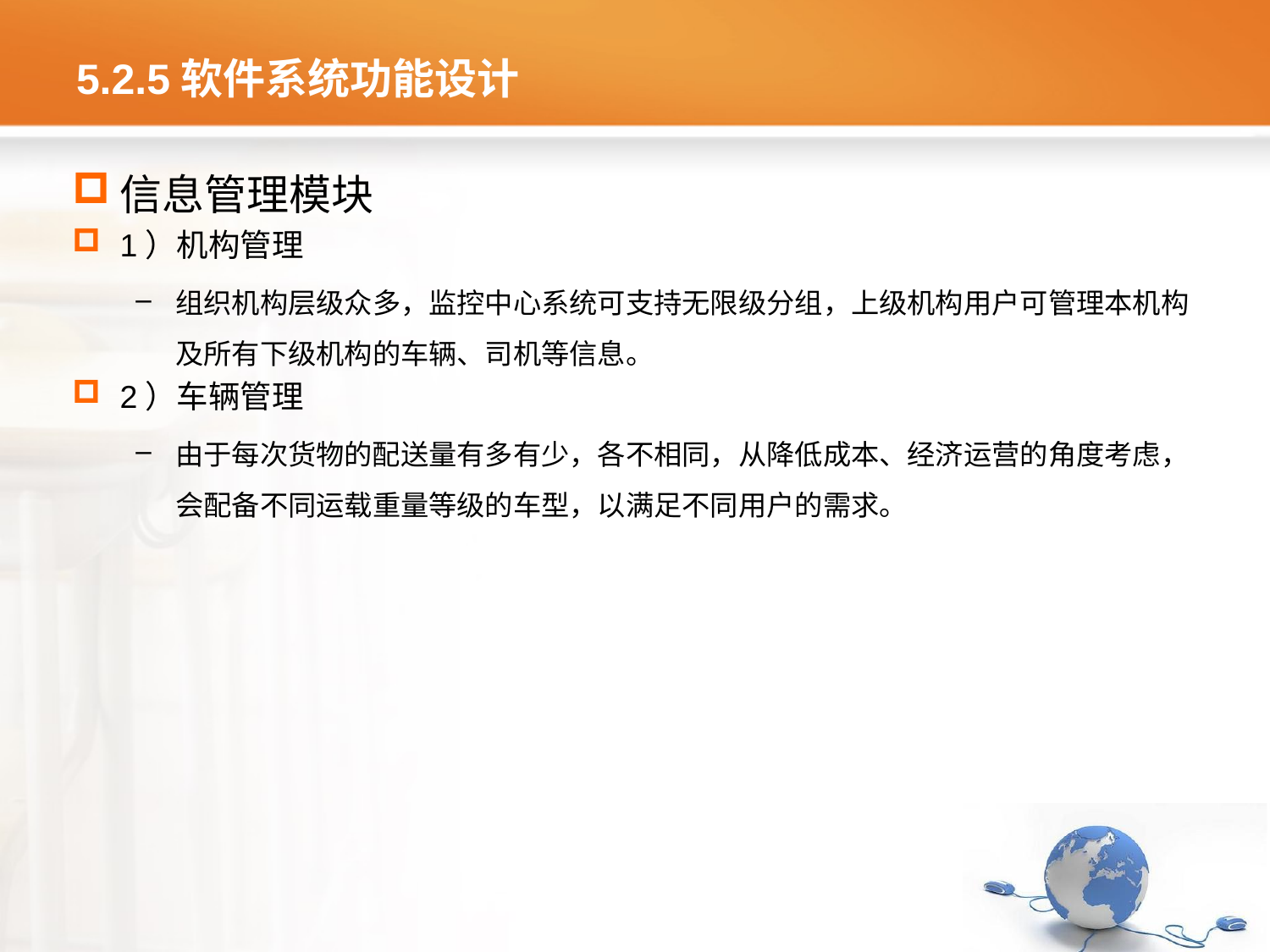

# 5.2.5软件系统功能设计
信息管理模块
1）机构管理
组织机构层级众多，监控中心系统可支持无限级分组，上级机构用户可管理本机构及所有下级机构的车辆、司机等信息。
2）车辆管理
由于每次货物的配送量有多有少，各不相同，从降低成本、经济运营的角度考虑，会配备不同运载重量等级的车型，以满足不同用户的需求。